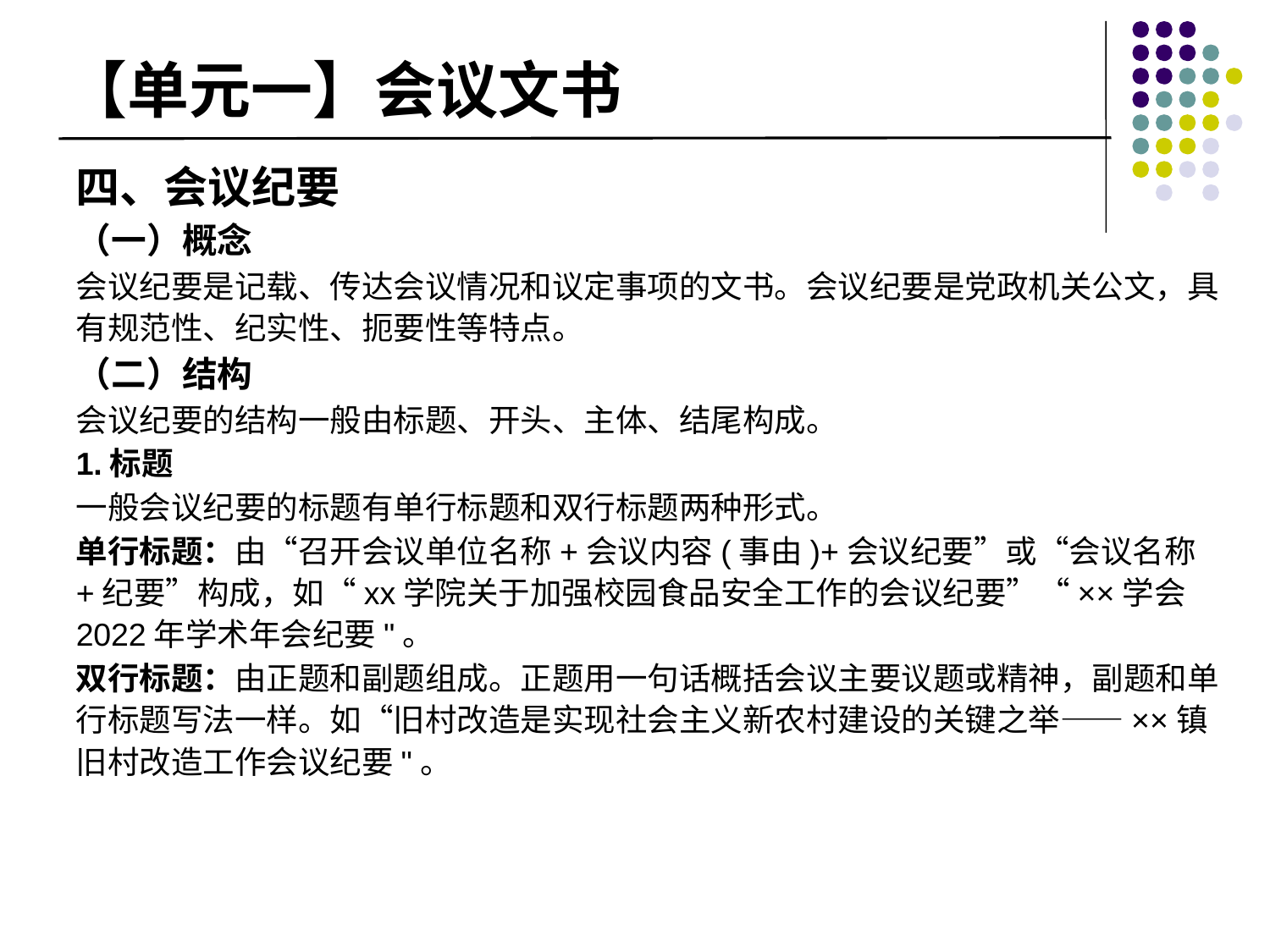

# 【单元一】会议文书
四、会议纪要
（一）概念
会议纪要是记载、传达会议情况和议定事项的文书。会议纪要是党政机关公文，具有规范性、纪实性、扼要性等特点。
（二）结构
会议纪要的结构一般由标题、开头、主体、结尾构成。
1.标题
一般会议纪要的标题有单行标题和双行标题两种形式。
单行标题：由“召开会议单位名称+会议内容(事由)+会议纪要”或“会议名称+纪要”构成，如“xx学院关于加强校园食品安全工作的会议纪要”“××学会2022年学术年会纪要"。
双行标题：由正题和副题组成。正题用一句话概括会议主要议题或精神，副题和单行标题写法一样。如“旧村改造是实现社会主义新农村建设的关键之举——××镇旧村改造工作会议纪要"。